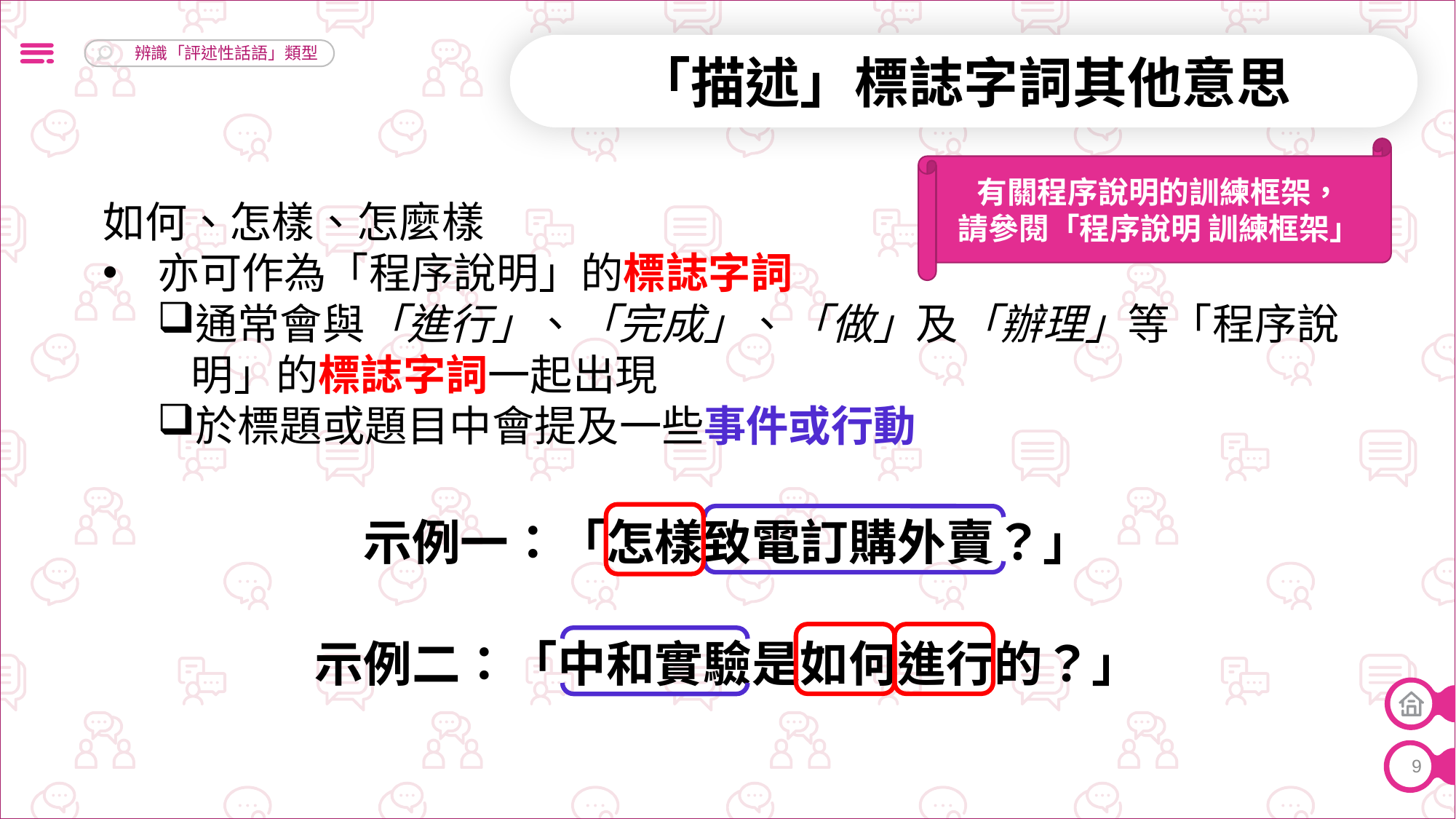

「描述」標誌字詞其他意思
有關程序說明的訓練框架，
請參閱「程序說明 訓練框架」
如何、怎樣、怎麼樣
亦可作為「程序說明」的標誌字詞
通常會與「進行」、「完成」、「做」及「辦理」等「程序說明」的標誌字詞一起出現
於標題或題目中會提及一些事件或行動

示例一：「怎樣致電訂購外賣？」

示例二：「中和實驗是如何進行的？」
9